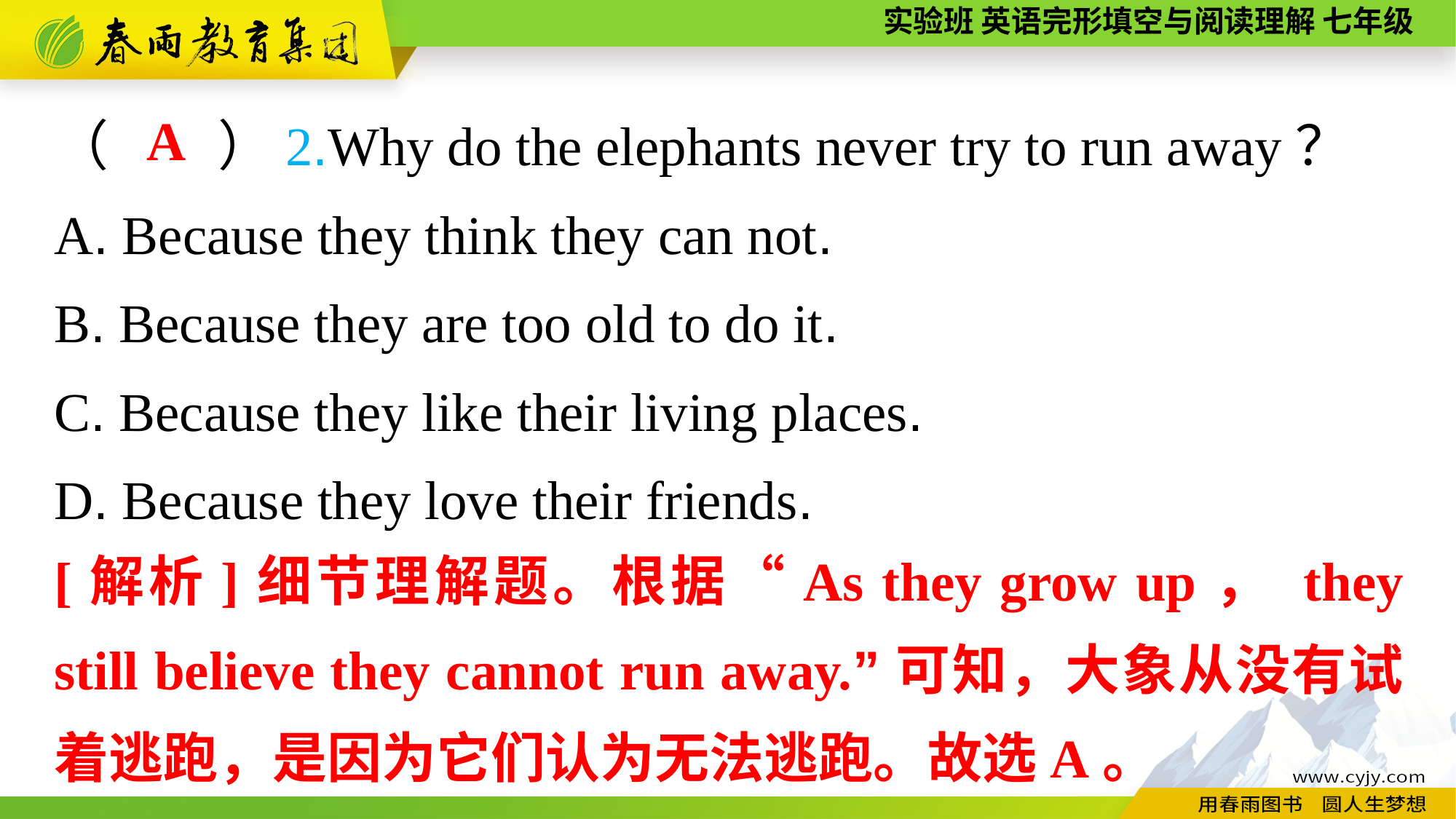

（　　）2.Why do the elephants never try to run away？
A. Because they think they can not.
B. Because they are too old to do it.
C. Because they like their living places.
D. Because they love their friends.
A
[解析]细节理解题。根据“As they grow up， they still believe they cannot run away.”可知，大象从没有试着逃跑，是因为它们认为无法逃跑。故选A。